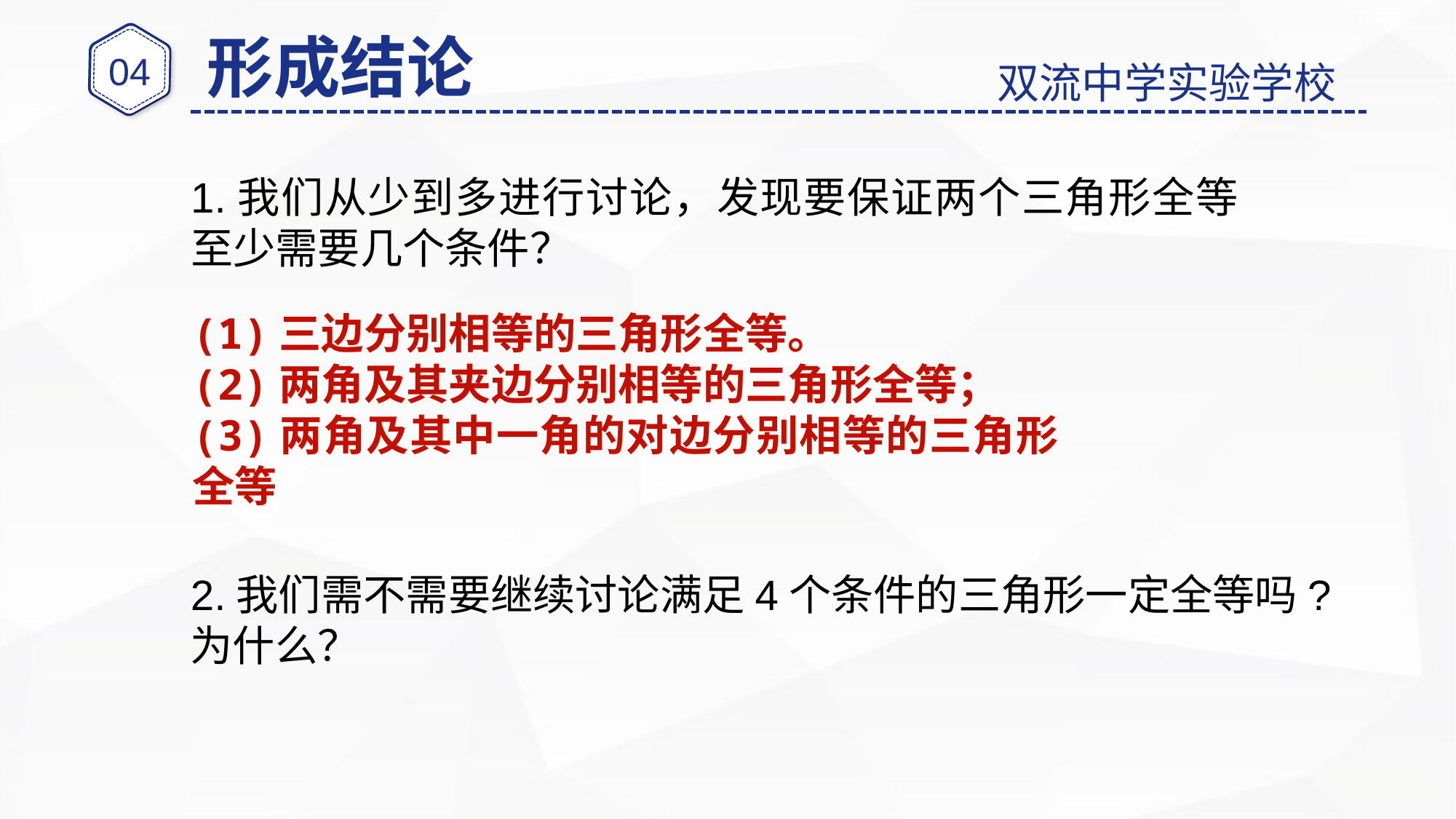

形成结论

04
双流中学实验学校
1.我们从少到多进行讨论，发现要保证两个三角形全等至少需要几个条件？
(1)三边分别相等的三角形全等。
(2)两角及其夹边分别相等的三角形全等；
(3)两角及其中一角的对边分别相等的三角形全等
2.我们需不需要继续讨论满足4个条件的三角形一定全等吗?
为什么？